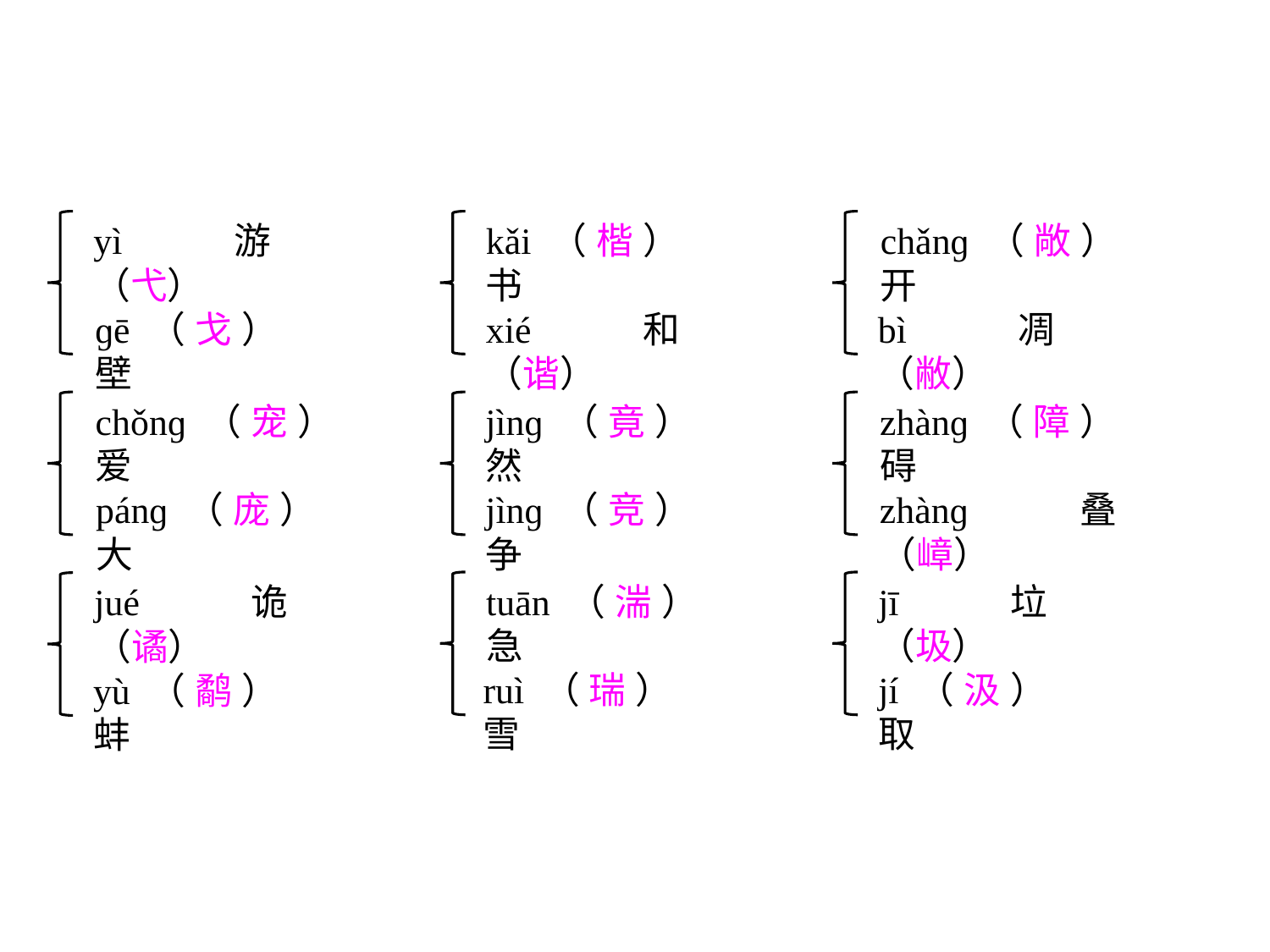

yì游（弋）
ɡē（戈）壁

kǎi（楷）书
xié和（谐）

chǎnɡ（敞）开
bì凋（敝）

chǒnɡ（宠）爱
pánɡ（庞）大

jìnɡ（竟）然
jìnɡ（竞）争

zhànɡ（障）碍
zhànɡ叠（嶂）

tuān（湍）急
ruì（瑞）雪

jī垃（圾）
jí（汲）取

jué诡（谲）
yù（鹬）蚌